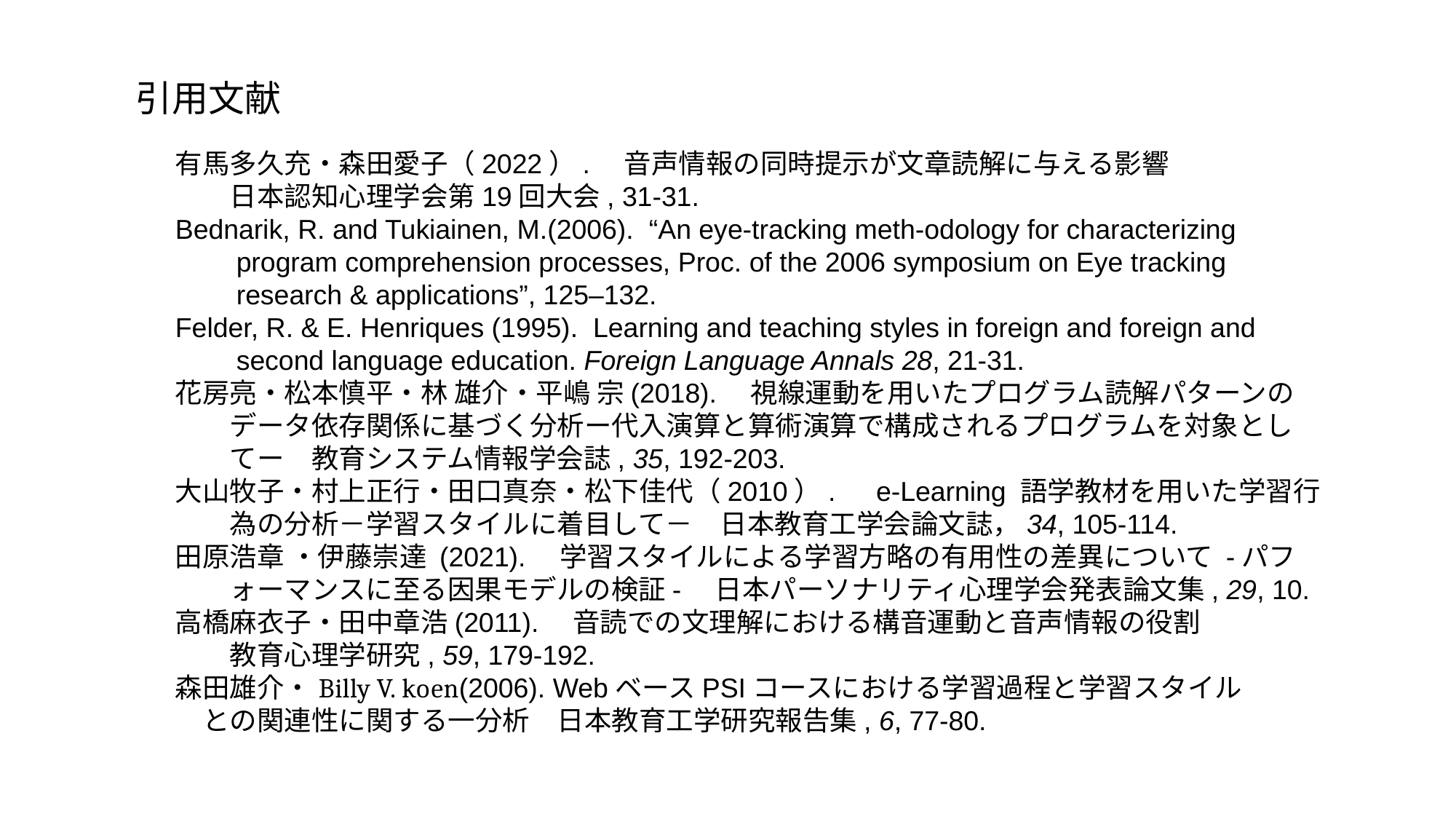

引用文献
有馬多久充・森田愛子（2022）.　音声情報の同時提示が文章読解に与える影響
　　日本認知心理学会第19回大会, 31-31.
Bednarik, R. and Tukiainen, M.(2006).  “An eye-tracking meth-odology for characterizing
　　program comprehension processes, Proc. of the 2006 symposium on Eye tracking
　　research & applications”, 125‒132.
Felder, R. & E. Henriques (1995).  Learning and teaching styles in foreign and foreign and
　　second language education. Foreign Language Annals 28, 21-31.
花房亮・松本慎平・林 雄介・平嶋 宗(2018).　視線運動を用いたプログラム読解パターンの
　　データ依存関係に基づく分析ー代入演算と算術演算で構成されるプログラムを対象とし
　　てー　教育システム情報学会誌, 35, 192-203.
大山牧子・村上正行・田口真奈・松下佳代（2010）.　e-Learning 語学教材を用いた学習行
　　為の分析－学習スタイルに着目して－　日本教育工学会論文誌，34, 105-114.
田原浩章 ・伊藤崇達 (2021).　学習スタイルによる学習方略の有用性の差異について -パフ
　　ォーマンスに至る因果モデルの検証-　日本パーソナリティ心理学会発表論文集, 29, 10.
高橋麻衣子・田中章浩(2011).　音読での文理解における構音運動と音声情報の役割
　　教育心理学研究, 59, 179-192.
森田雄介・Billy V. koen(2006). WebベースPSIコースにおける学習過程と学習スタイル
　との関連性に関する一分析　日本教育工学研究報告集, 6, 77-80.